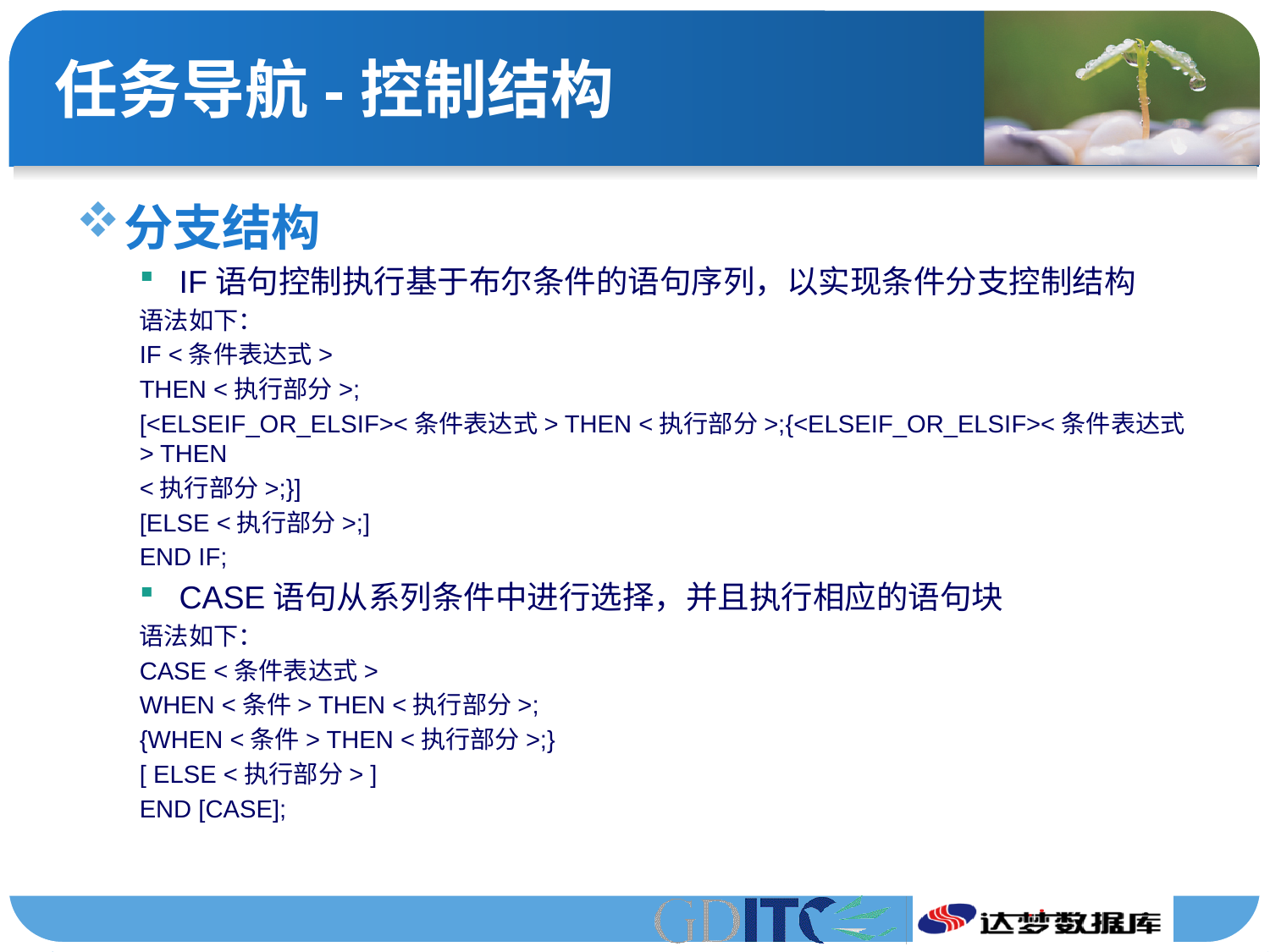

# 任务导航-控制结构
分支结构
IF语句控制执行基于布尔条件的语句序列，以实现条件分支控制结构
语法如下：
IF <条件表达式>
THEN <执行部分>;
[<ELSEIF_OR_ELSIF><条件表达式> THEN <执行部分>;{<ELSEIF_OR_ELSIF><条件表达式> THEN
<执行部分>;}]
[ELSE <执行部分>;]
END IF;
CASE语句从系列条件中进行选择，并且执行相应的语句块
语法如下：
CASE <条件表达式>
WHEN <条件> THEN <执行部分>;
{WHEN <条件> THEN <执行部分>;}
[ ELSE <执行部分> ]
END [CASE];